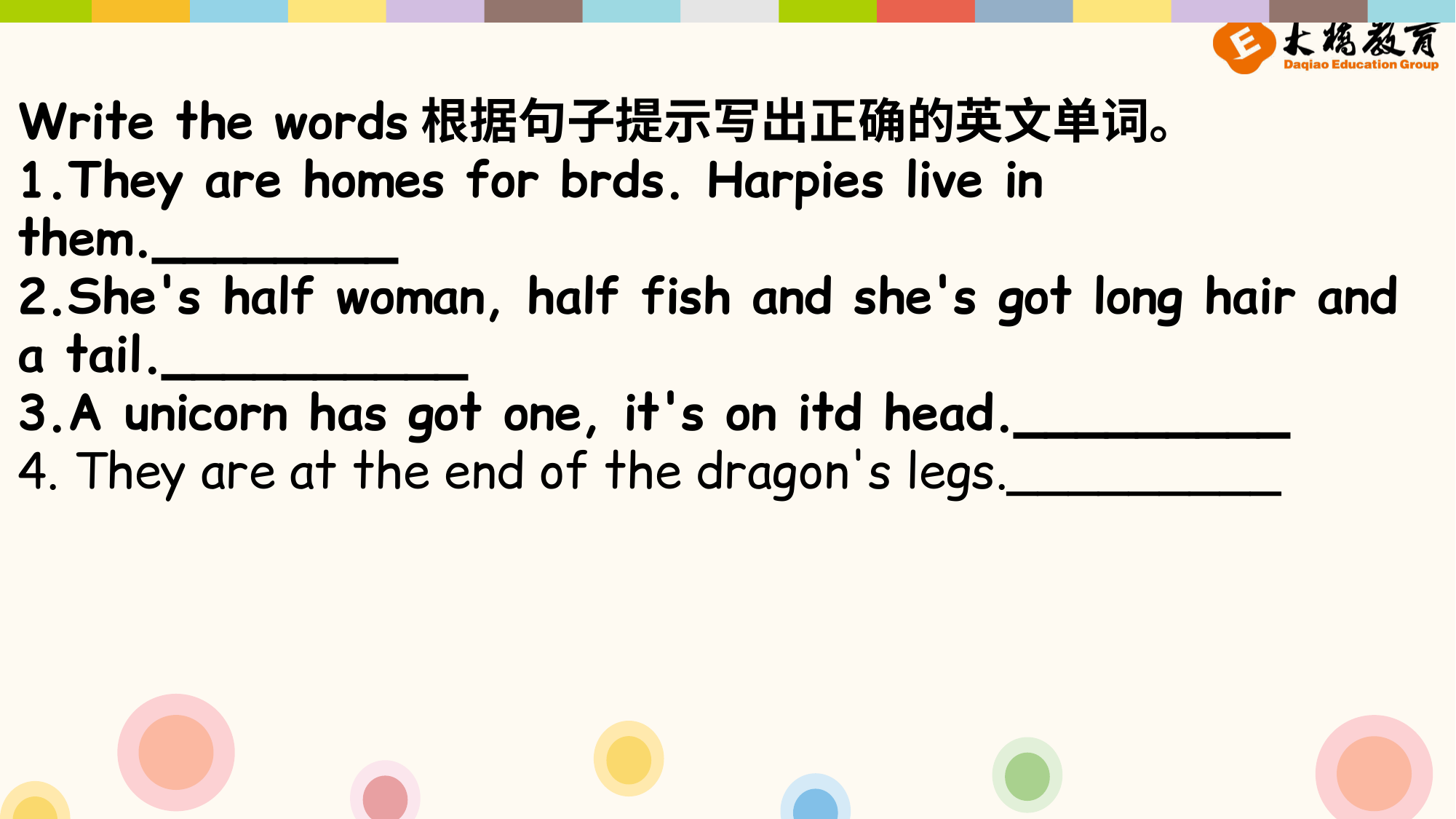

Write the words根据句子提示写出正确的英文单词。1.They are homes for brds. Harpies live in them.________2.She's half woman, half fish and she's got long hair and a tail.__________3.A unicorn has got one, it's on itd head._________
4. They are at the end of the dragon's legs._________